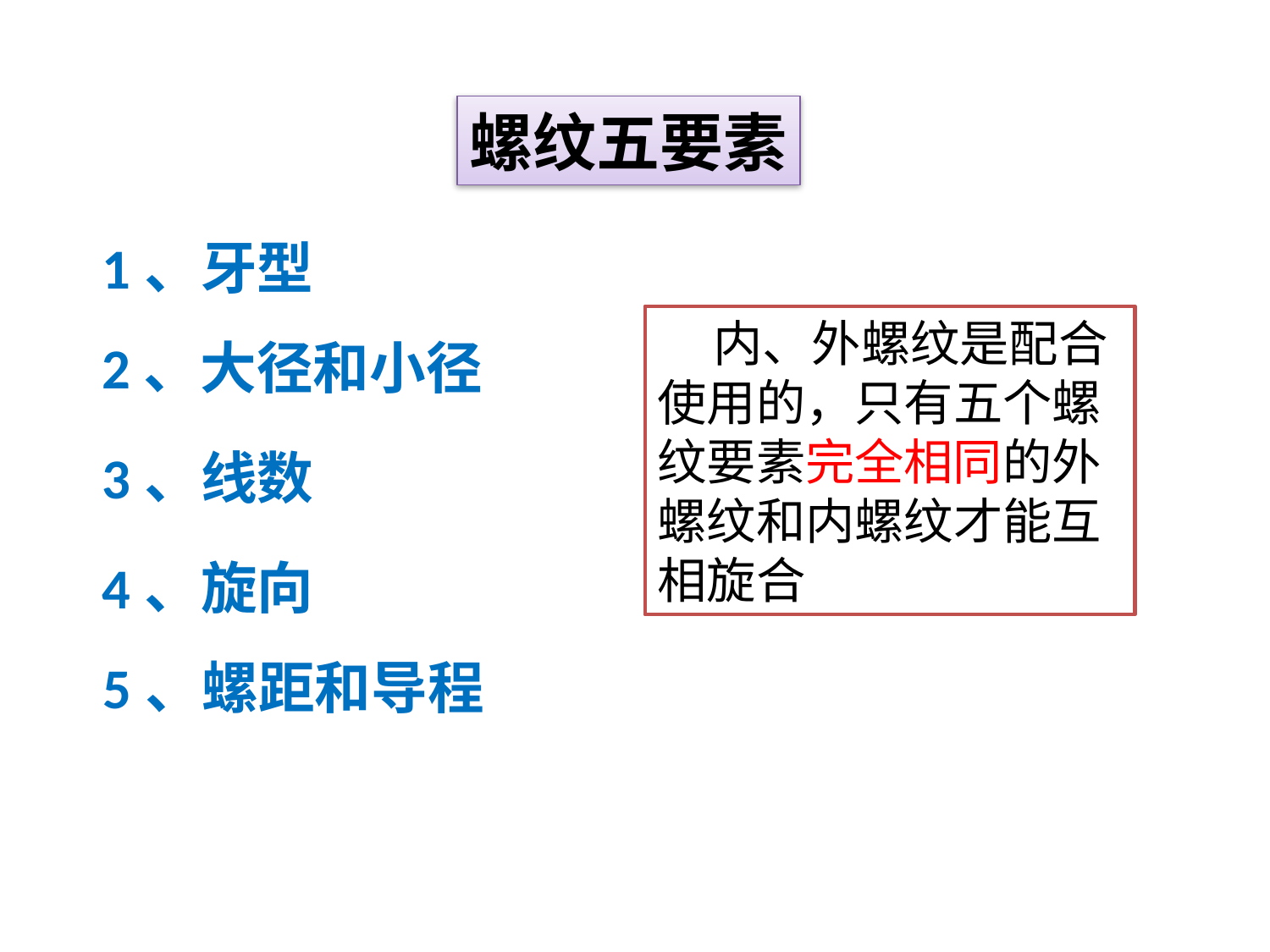

螺纹五要素
1、牙型
    内、外螺纹是配合使用的，只有五个螺纹要素完全相同的外螺纹和内螺纹才能互相旋合
2、大径和小径
3、线数
4、旋向
5、螺距和导程